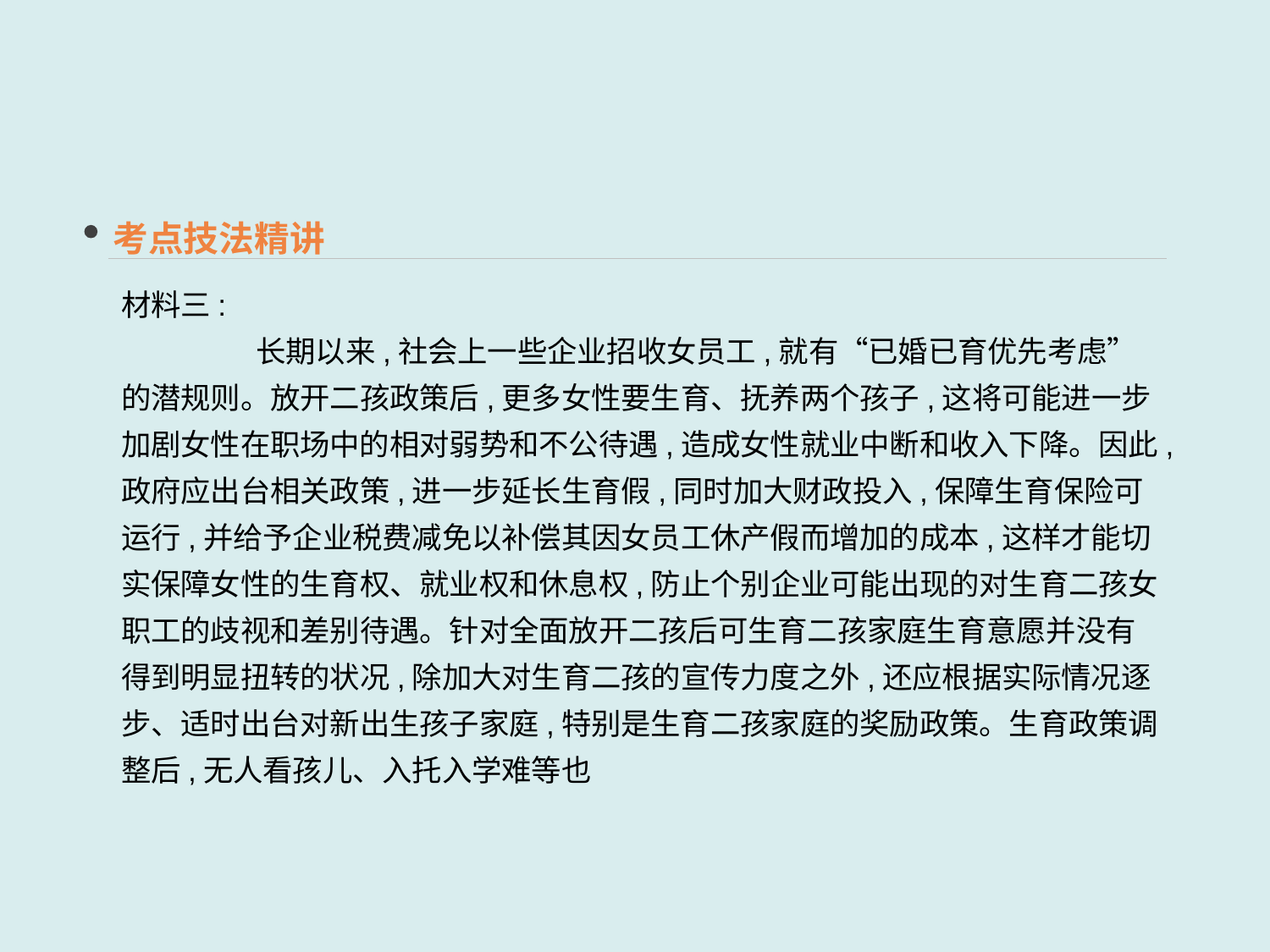

考点技法精讲

材料三:
长期以来,社会上一些企业招收女员工,就有“已婚已育优先考虑”的潜规则。放开二孩政策后,更多女性要生育、抚养两个孩子,这将可能进一步加剧女性在职场中的相对弱势和不公待遇,造成女性就业中断和收入下降。因此,政府应出台相关政策,进一步延长生育假,同时加大财政投入,保障生育保险可运行,并给予企业税费减免以补偿其因女员工休产假而增加的成本,这样才能切实保障女性的生育权、就业权和休息权,防止个别企业可能出现的对生育二孩女职工的歧视和差别待遇。针对全面放开二孩后可生育二孩家庭生育意愿并没有得到明显扭转的状况,除加大对生育二孩的宣传力度之外,还应根据实际情况逐步、适时出台对新出生孩子家庭,特别是生育二孩家庭的奖励政策。生育政策调整后,无人看孩儿、入托入学难等也